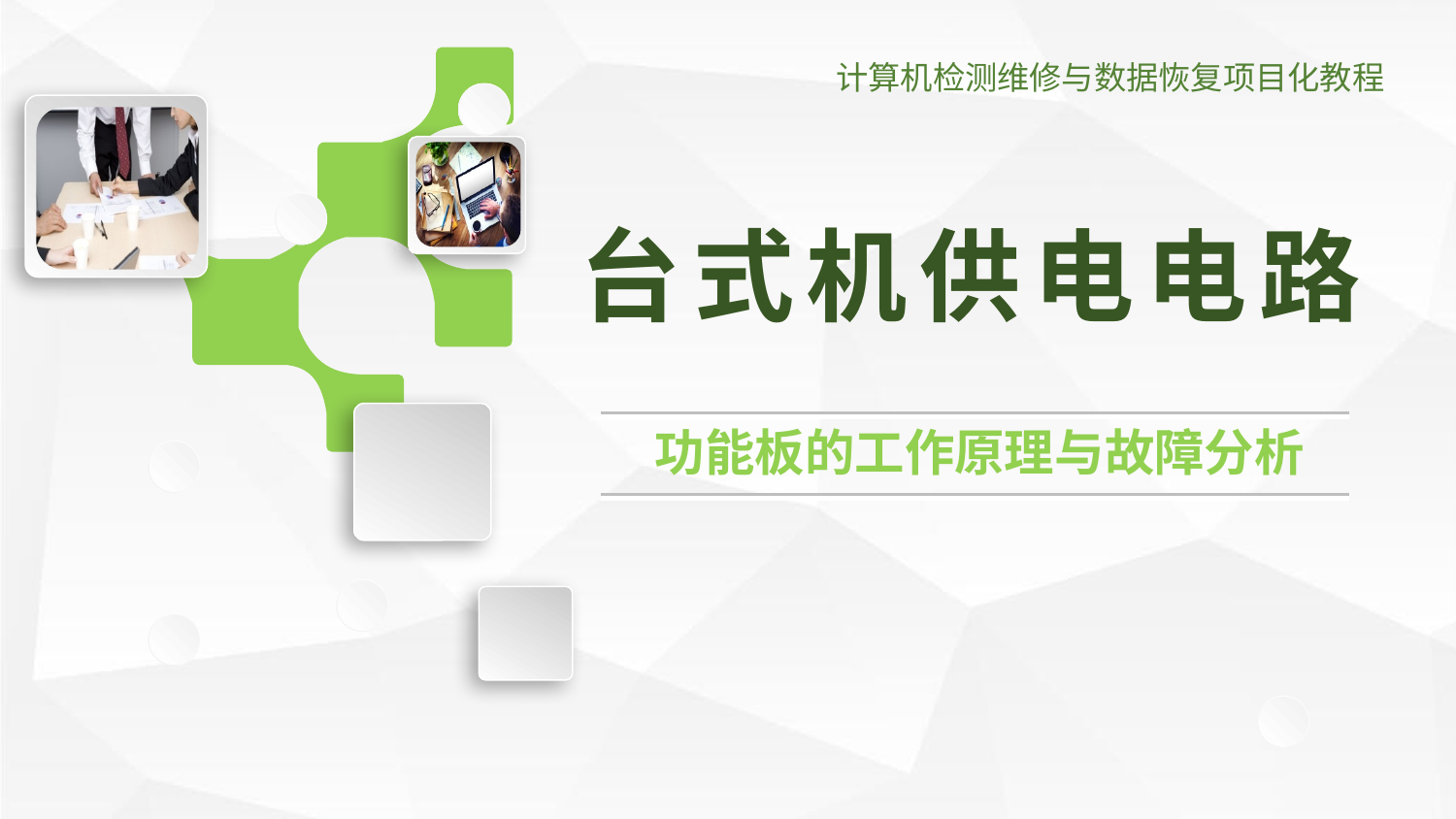

计算机检测维修与数据恢复项目化教程

台式机供电电路

功能板的工作原理与故障分析